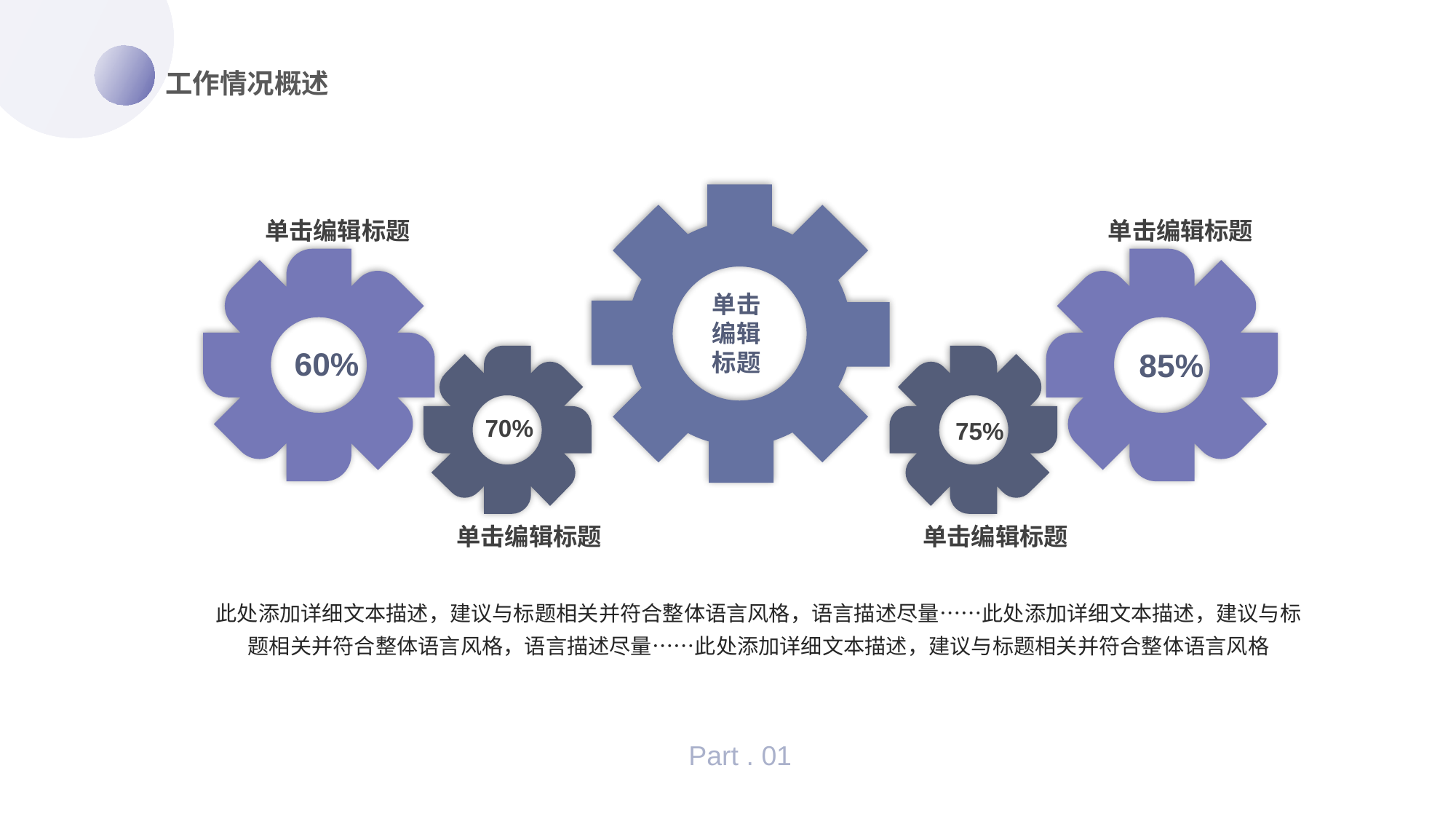

工作情况概述

单击编辑标题
单击编辑标题

单击编辑标题
60%
85%
70%
75%
单击编辑标题
单击编辑标题
此处添加详细文本描述，建议与标题相关并符合整体语言风格，语言描述尽量……此处添加详细文本描述，建议与标题相关并符合整体语言风格，语言描述尽量……此处添加详细文本描述，建议与标题相关并符合整体语言风格

Part . 01
PPT模板 http://www.1ppt.com/moban/